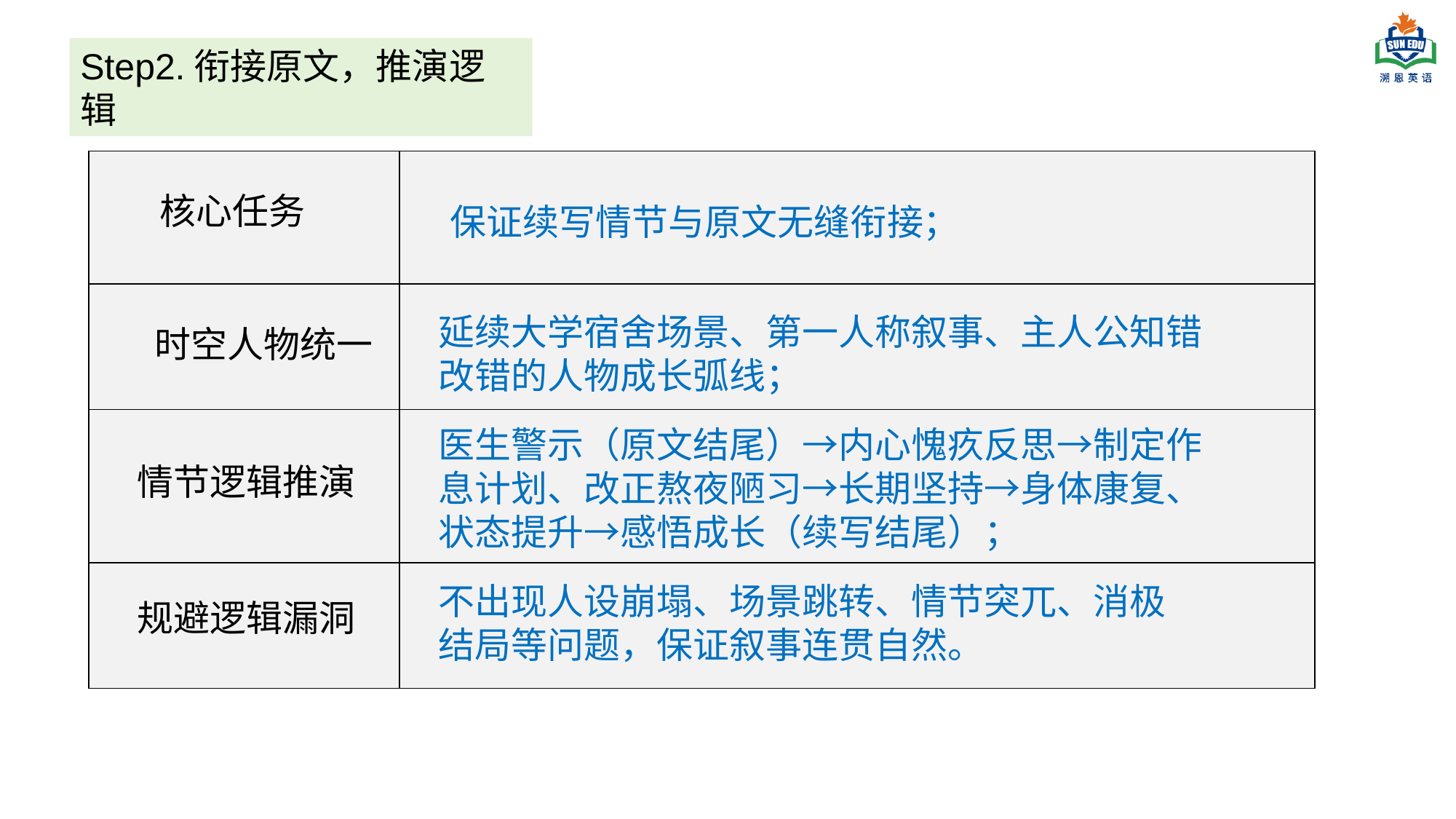

Step2.衔接原文，推演逻辑
|  |  |
| --- | --- |
|  |  |
|  |  |
|  |  |
核心任务
保证续写情节与原文无缝衔接；
延续大学宿舍场景、第一人称叙事、主人公知错改错的人物成长弧线；
 时空人物统一
医生警示（原文结尾）→内心愧疚反思→制定作息计划、改正熬夜陋习→长期坚持→身体康复、状态提升→感悟成长（续写结尾）；
情节逻辑推演
不出现人设崩塌、场景跳转、情节突兀、消极结局等问题，保证叙事连贯自然。
规避逻辑漏洞